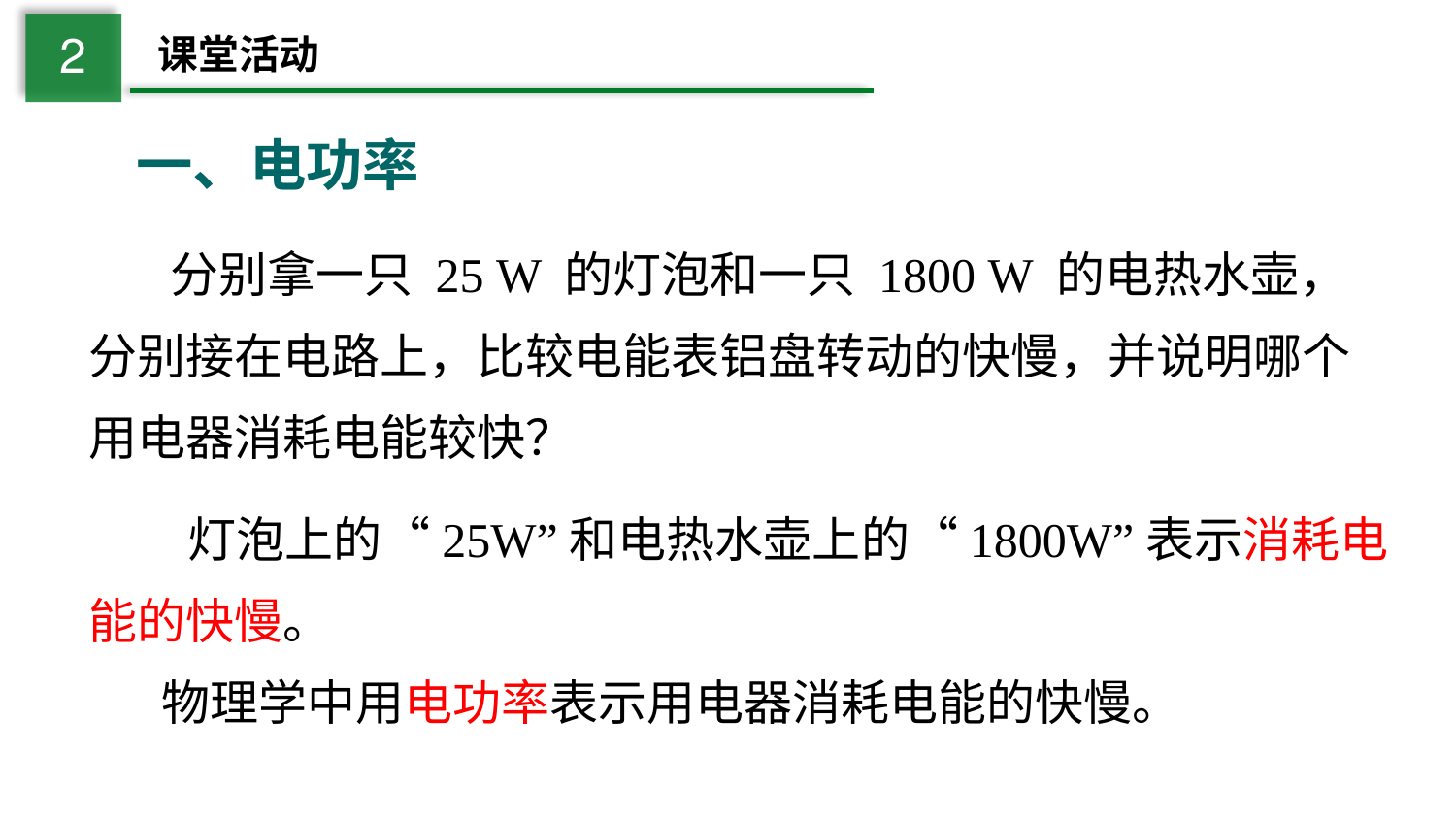

2
课堂活动
一、电功率
　   分别拿一只 25 W 的灯泡和一只 1800 W 的电热水壶，分别接在电路上，比较电能表铝盘转动的快慢，并说明哪个用电器消耗电能较快？
        灯泡上的“25W”和电热水壶上的“1800W”表示消耗电能的快慢。
物理学中用电功率表示用电器消耗电能的快慢。